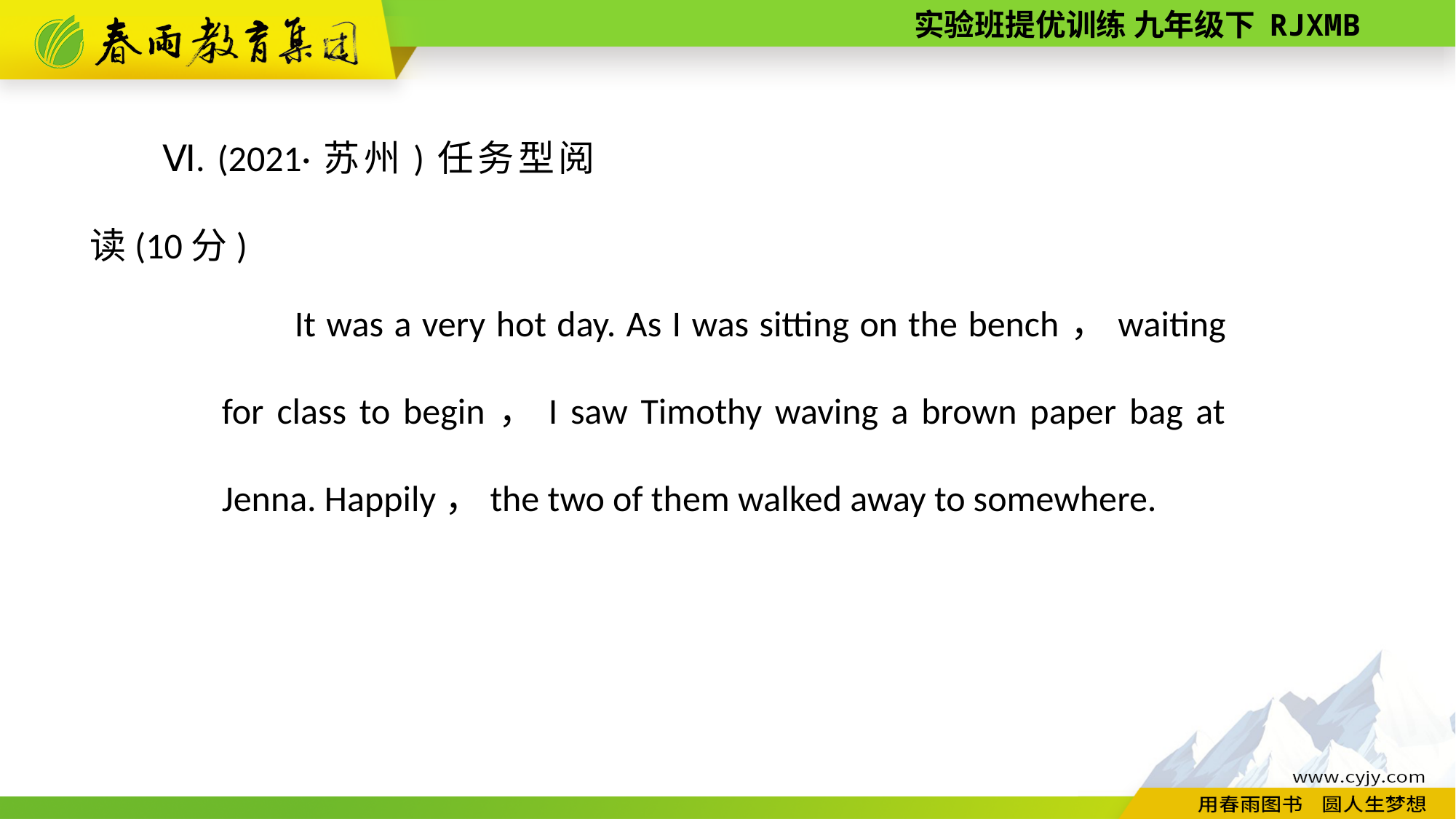

Ⅵ. (2021·苏州)任务型阅读(10分)
It was a very hot day. As I was sitting on the bench，waiting for class to begin，I saw Timothy waving a brown paper bag at Jenna. Happily，the two of them walked away to somewhere.